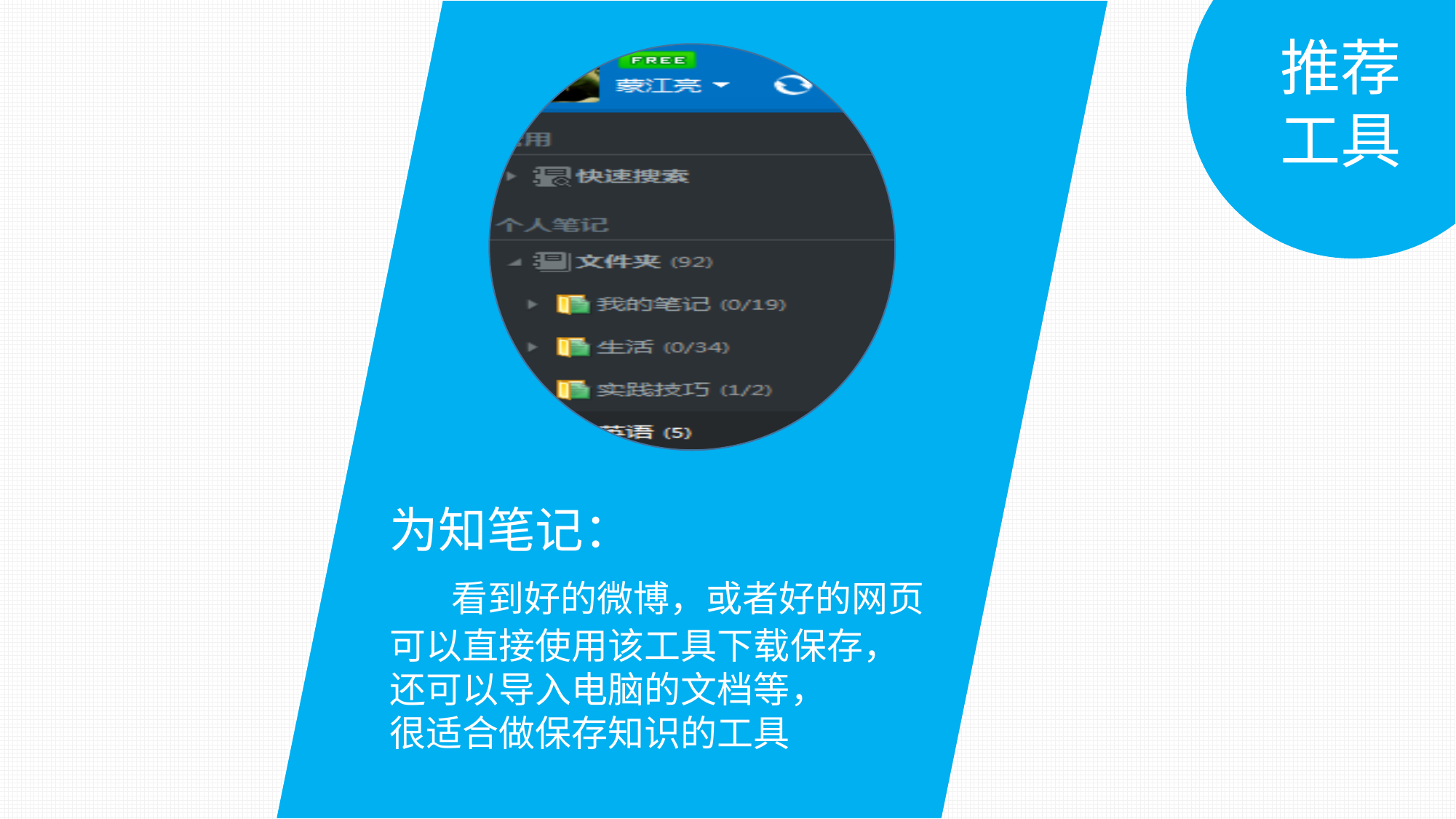

为知笔记：
    看到好的微博，或者好的网页
可以直接使用该工具下载保存，
还可以导入电脑的文档等，
很适合做保存知识的工具

推荐
工具